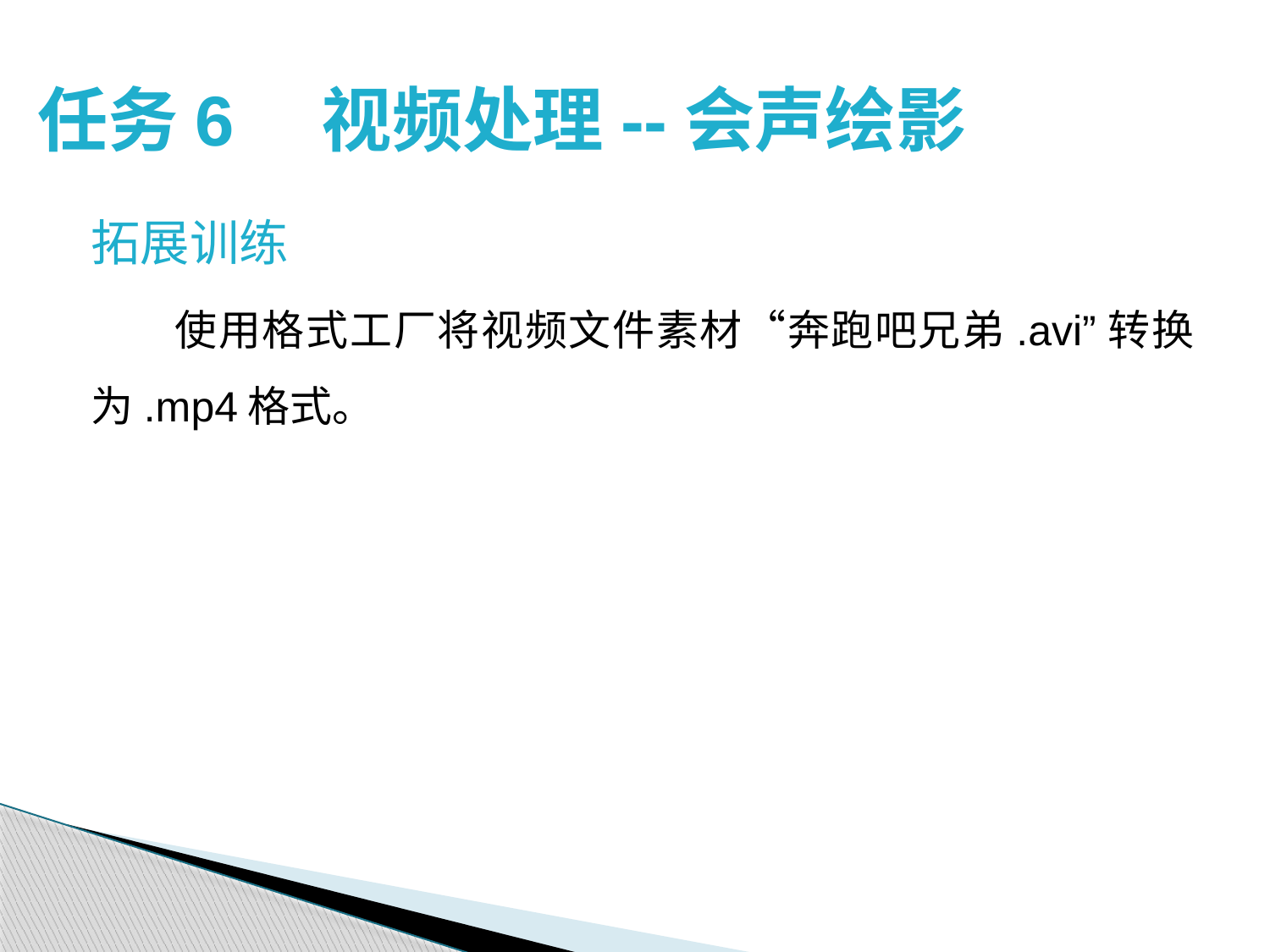

# 任务6　视频处理--会声绘影
拓展训练
使用格式工厂将视频文件素材“奔跑吧兄弟.avi”转换为.mp4格式。